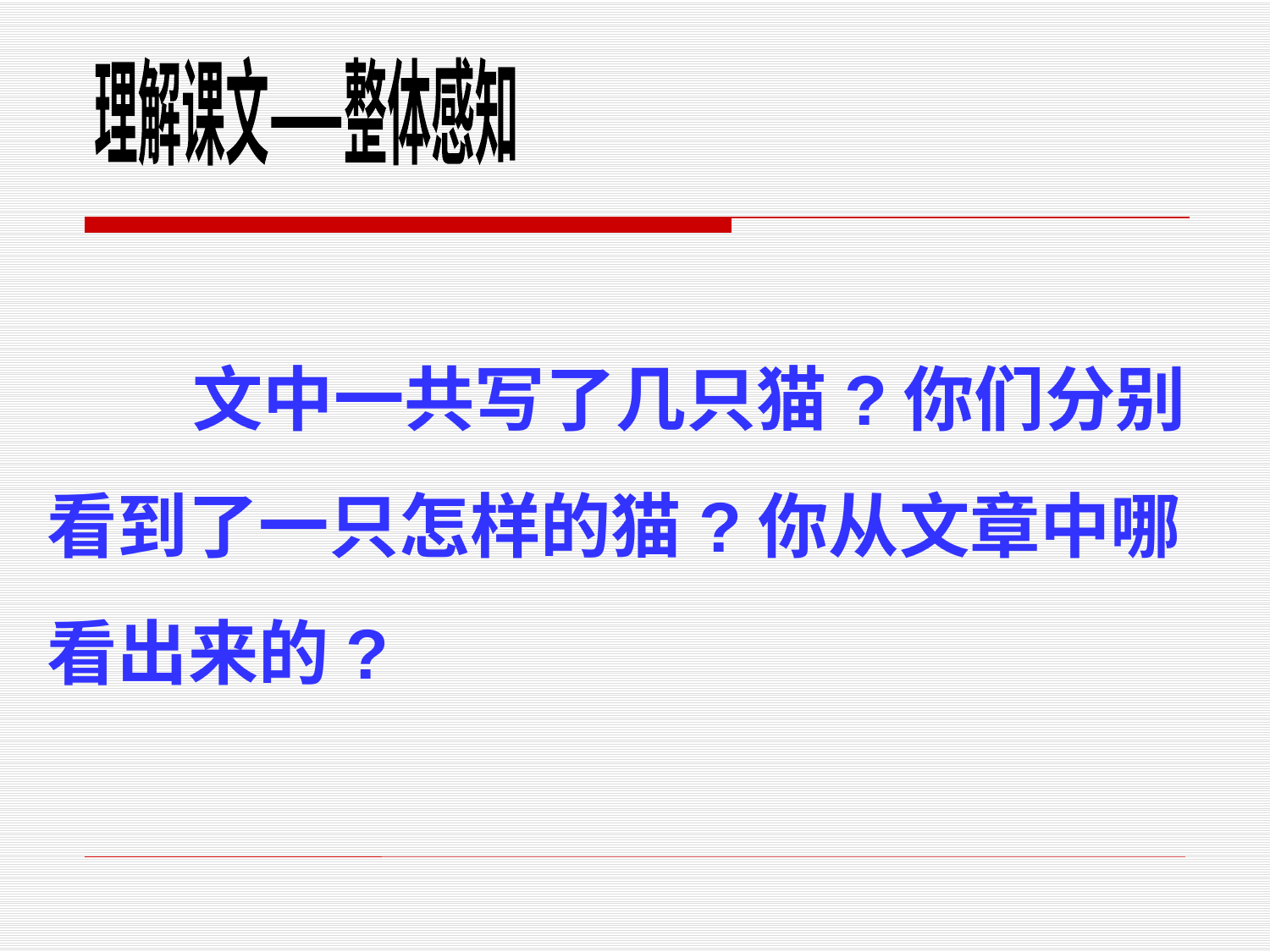

理解课文——整体感知
        文中一共写了几只猫?你们分别看到了一只怎样的猫?你从文章中哪看出来的?